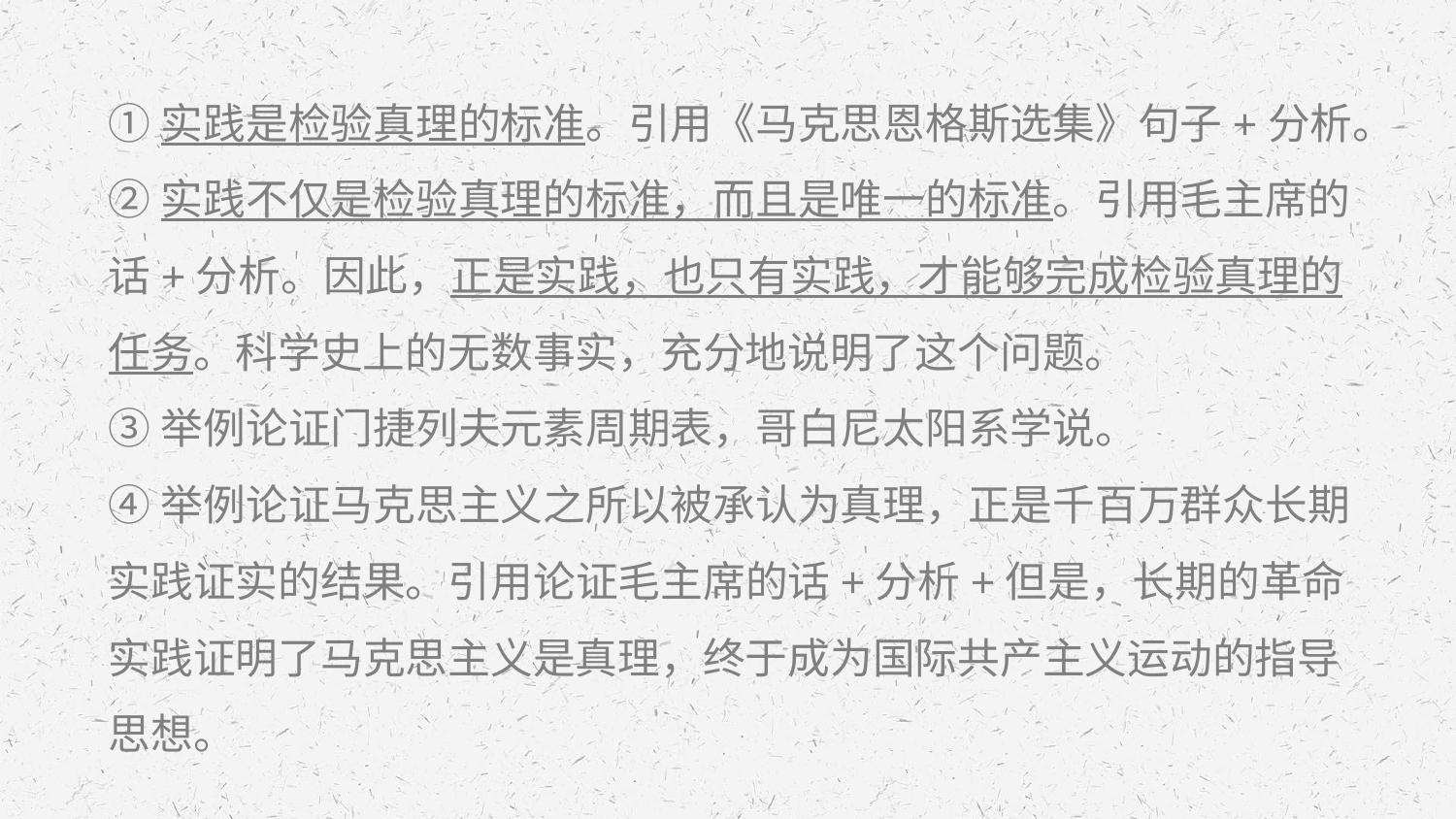

①实践是检验真理的标准。引用《马克思恩格斯选集》句子+分析。
②实践不仅是检验真理的标准，而且是唯一的标准。引用毛主席的话+分析。因此，正是实践，也只有实践，才能够完成检验真理的任务。科学史上的无数事实，充分地说明了这个问题。
③举例论证门捷列夫元素周期表，哥白尼太阳系学说。
④举例论证马克思主义之所以被承认为真理，正是千百万群众长期实践证实的结果。引用论证毛主席的话+分析+但是，长期的革命实践证明了马克思主义是真理，终于成为国际共产主义运动的指导思想。